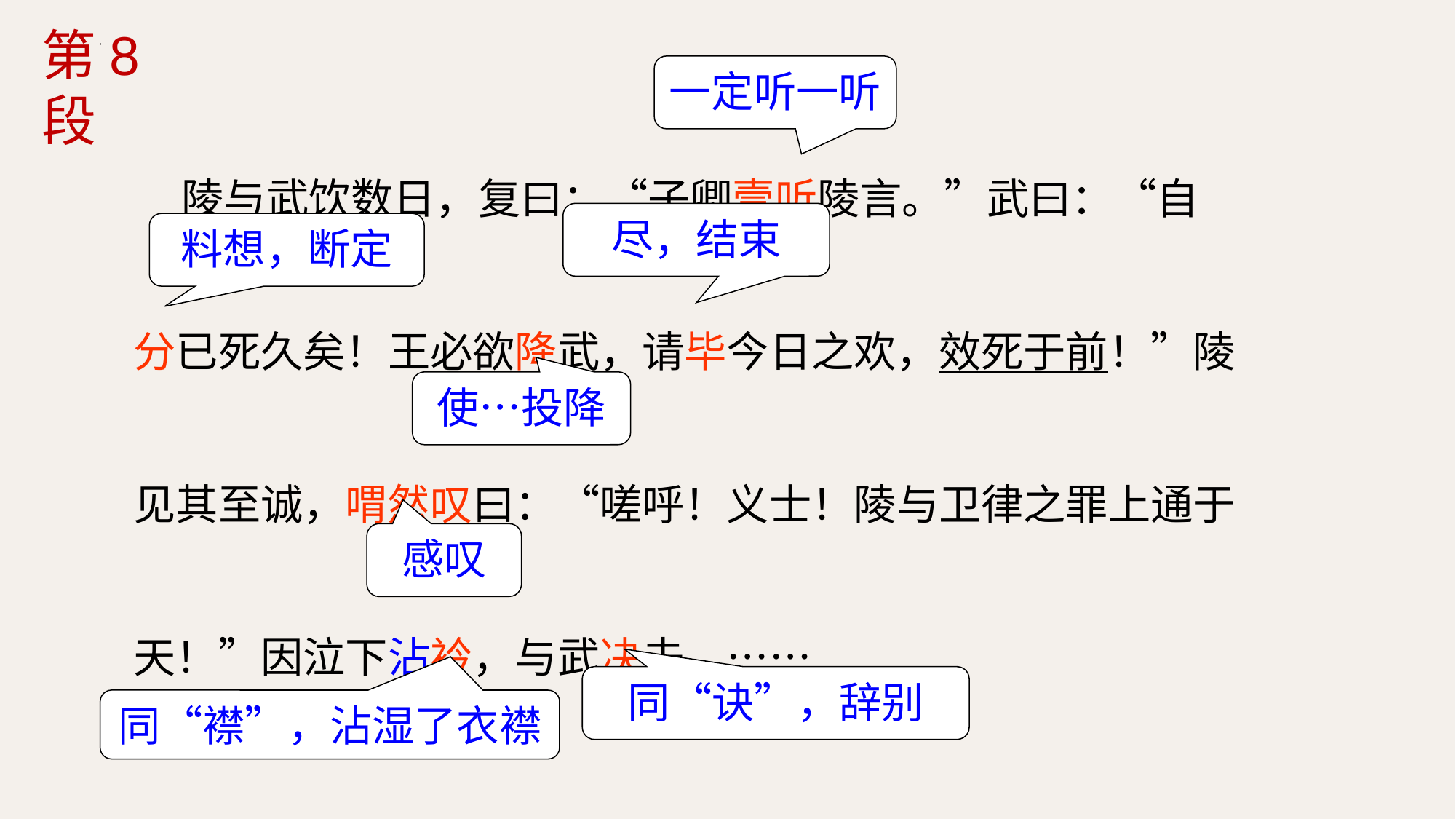

第8段
一定听一听
    陵与武饮数日，复曰：“子卿壹听陵言。”武曰：“自分已死久矣！王必欲降武，请毕今日之欢，效死于前！”陵见其至诚，喟然叹曰：“嗟呼！义士！陵与卫律之罪上通于天！”因泣下沾衿，与武决去。……
尽，结束
料想，断定
使…投降
感叹
同“诀”，辞别
同“襟”，沾湿了衣襟